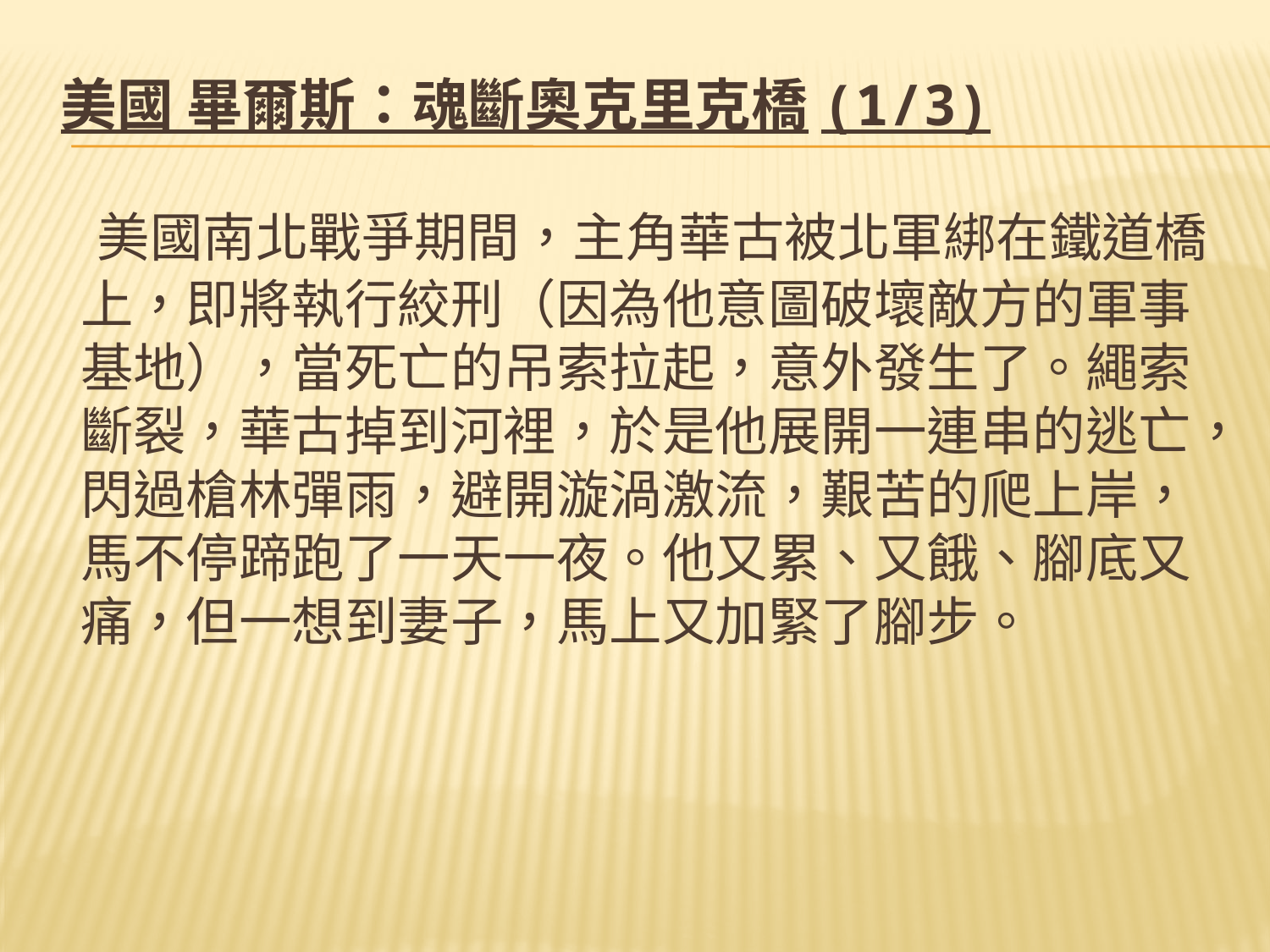

美國 畢爾斯：魂斷奧克里克橋(1/3)
   美國南北戰爭期間，主角華古被北軍綁在鐵道橋上，即將執行絞刑（因為他意圖破壞敵方的軍事基地），當死亡的吊索拉起，意外發生了。繩索斷裂，華古掉到河裡，於是他展開一連串的逃亡，閃過槍林彈雨，避開漩渦激流，艱苦的爬上岸，馬不停蹄跑了一天一夜。他又累、又餓、腳底又痛，但一想到妻子，馬上又加緊了腳步。